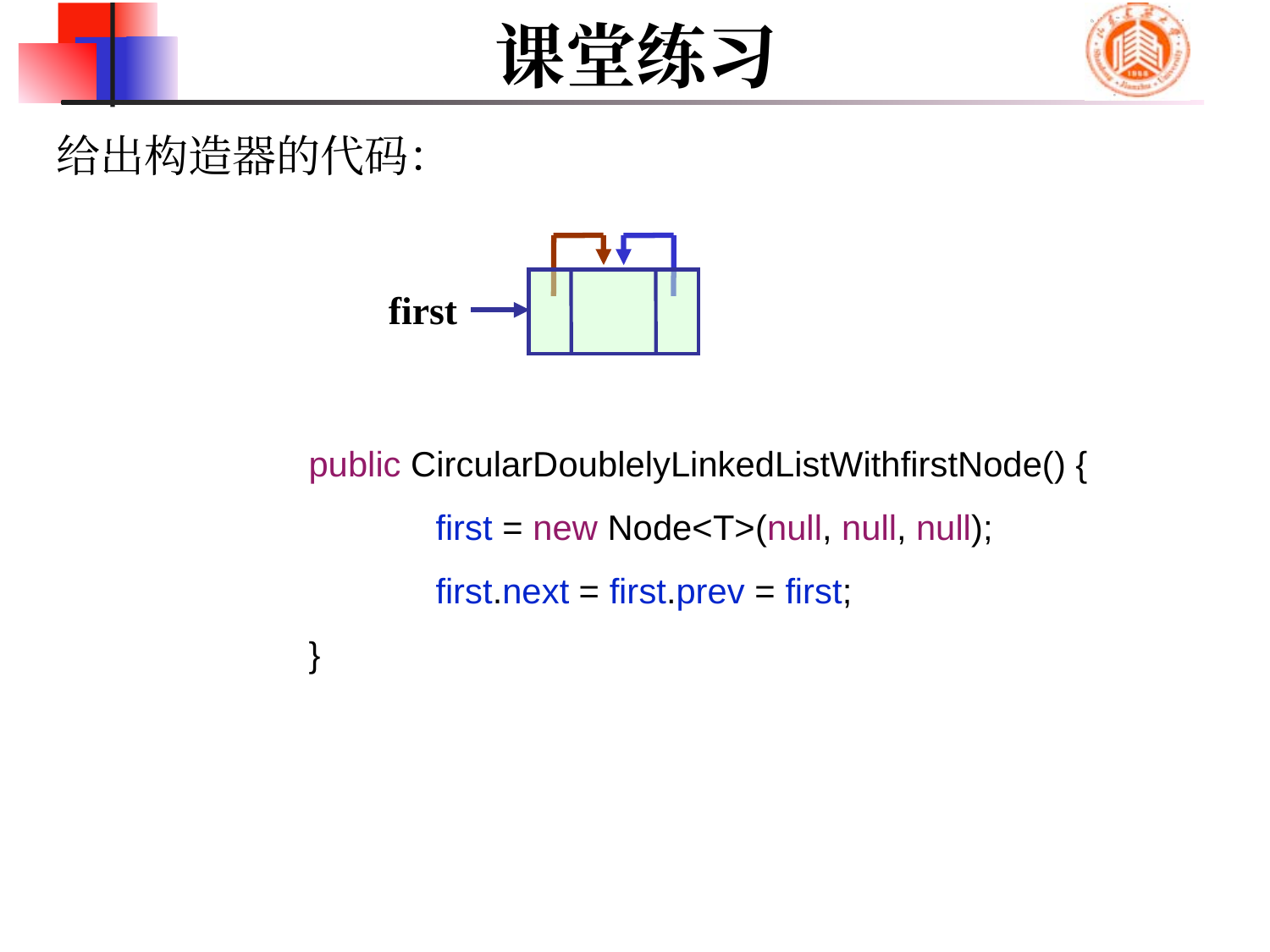

# 课堂练习
给出构造器的代码：

first

	public CircularDoublelyLinkedListWithfirstNode() {
		first = new Node<T>(null, null, null);
		first.next = first.prev = first;
	}